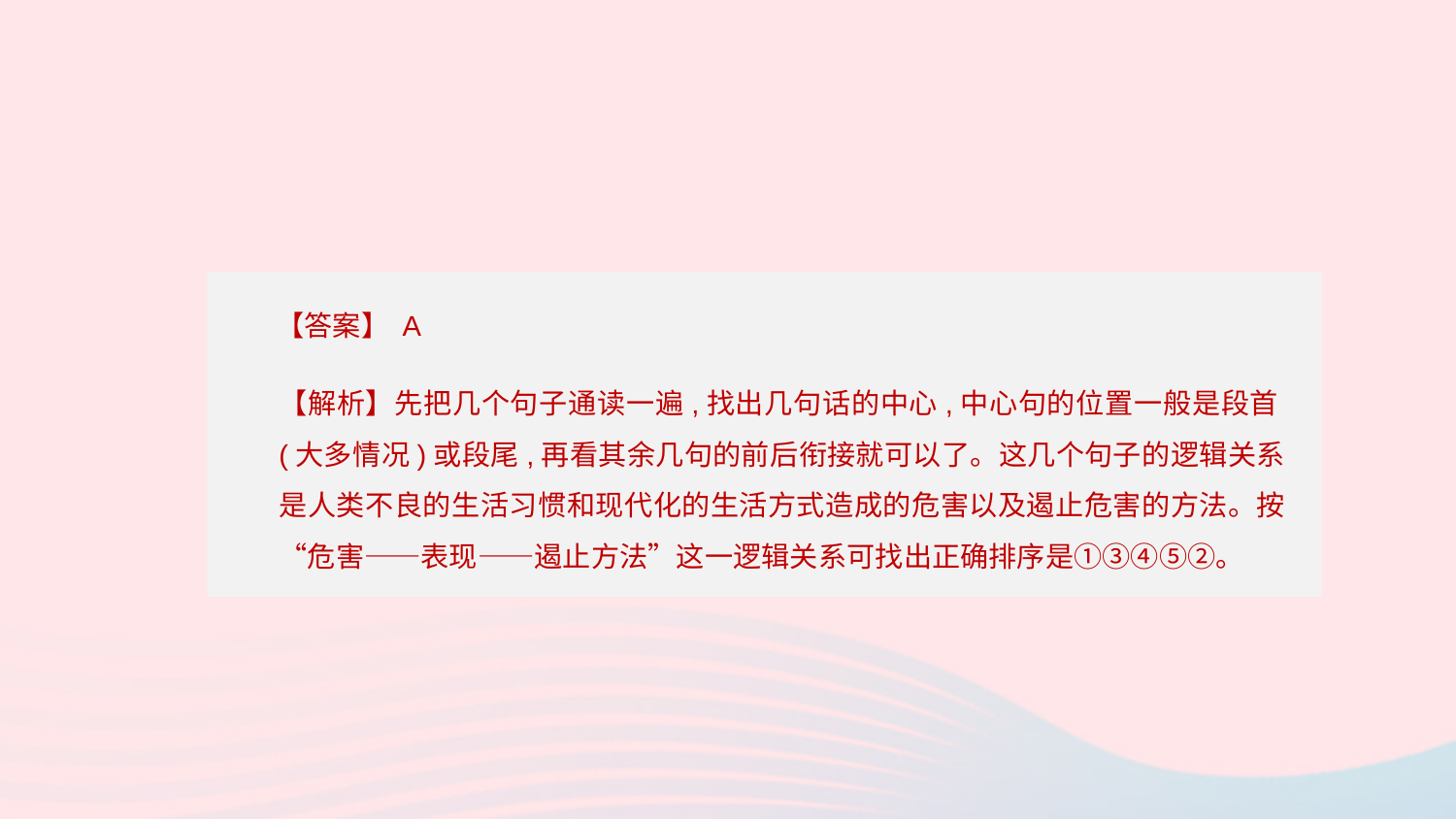

【答案】 A
【解析】先把几个句子通读一遍,找出几句话的中心,中心句的位置一般是段首(大多情况)或段尾,再看其余几句的前后衔接就可以了。这几个句子的逻辑关系是人类不良的生活习惯和现代化的生活方式造成的危害以及遏止危害的方法。按“危害——表现——遏止方法”这一逻辑关系可找出正确排序是①③④⑤②。